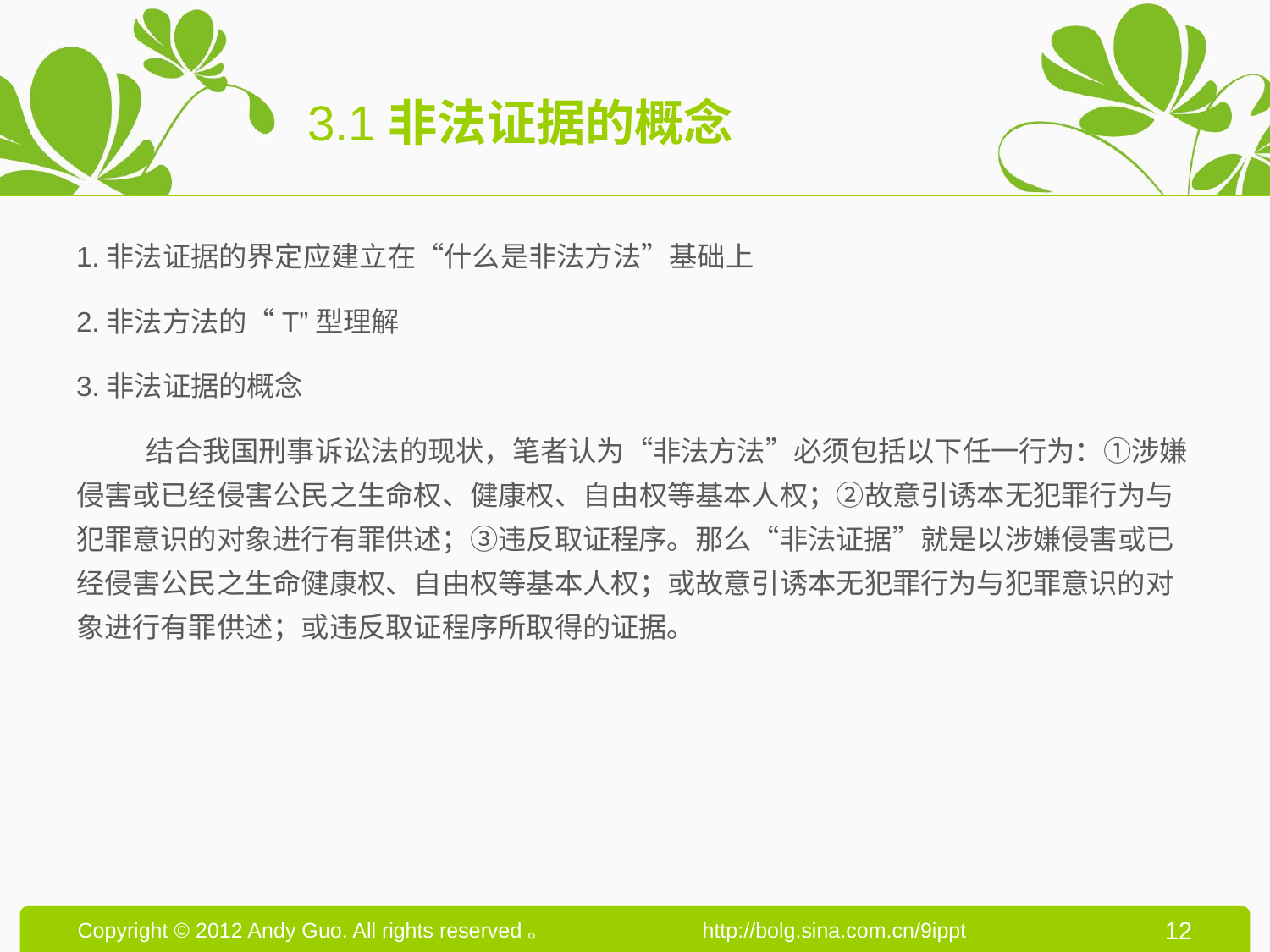

# 3.1非法证据的概念
1.非法证据的界定应建立在“什么是非法方法”基础上
2.非法方法的“T”型理解
3.非法证据的概念
          结合我国刑事诉讼法的现状，笔者认为“非法方法”必须包括以下任一行为：①涉嫌侵害或已经侵害公民之生命权、健康权、自由权等基本人权；②故意引诱本无犯罪行为与犯罪意识的对象进行有罪供述；③违反取证程序。那么“非法证据”就是以涉嫌侵害或已经侵害公民之生命健康权、自由权等基本人权；或故意引诱本无犯罪行为与犯罪意识的对象进行有罪供述；或违反取证程序所取得的证据。

12